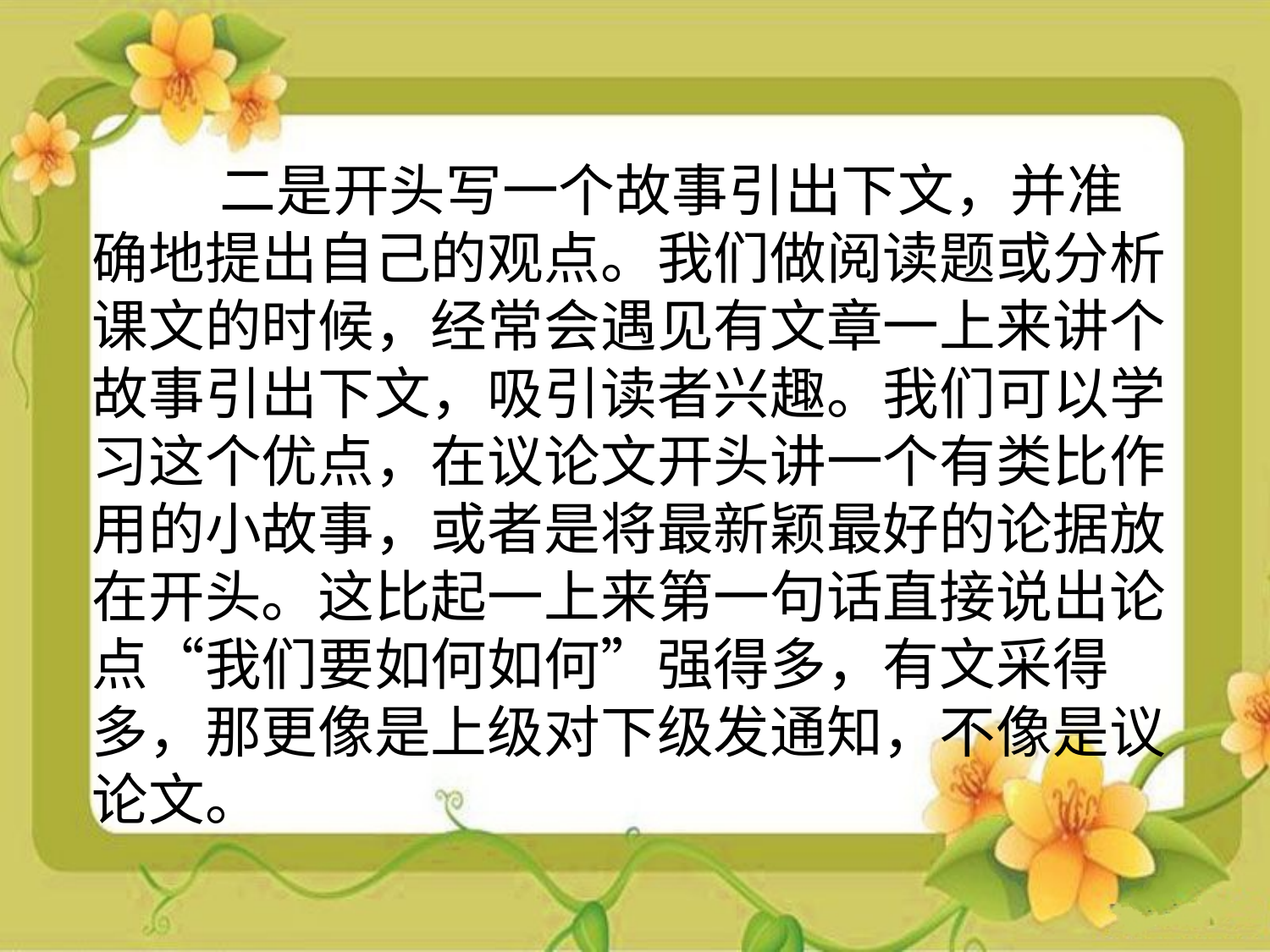

二是开头写一个故事引出下文，并准确地提出自己的观点。我们做阅读题或分析课文的时候，经常会遇见有文章一上来讲个故事引出下文，吸引读者兴趣。我们可以学习这个优点，在议论文开头讲一个有类比作用的小故事，或者是将最新颖最好的论据放在开头。这比起一上来第一句话直接说出论点“我们要如何如何”强得多，有文采得多，那更像是上级对下级发通知，不像是议论文。